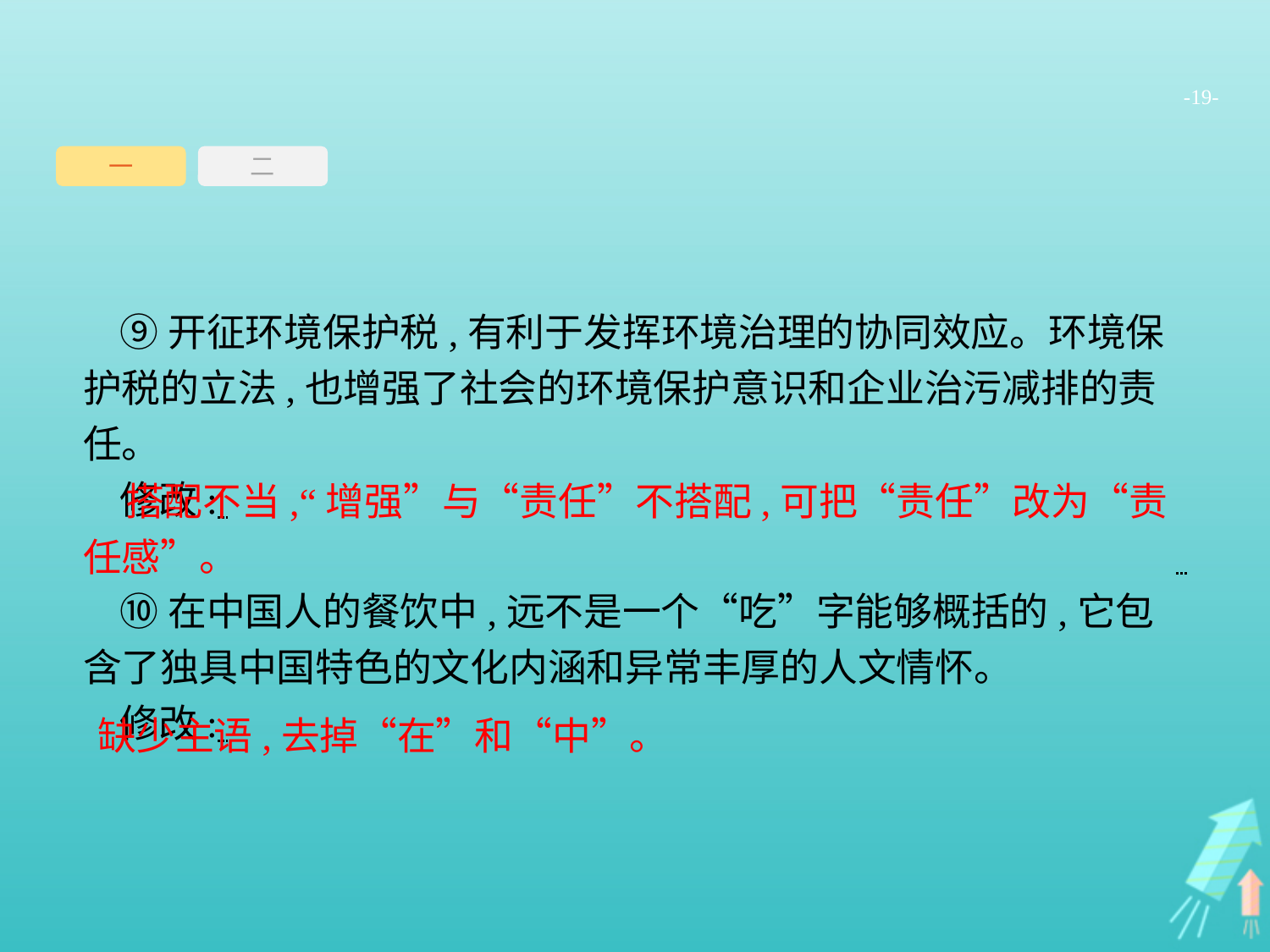

-19-
一
二
⑨开征环境保护税,有利于发挥环境治理的协同效应。环境保护税的立法,也增强了社会的环境保护意识和企业治污减排的责任。
修改:

⑩在中国人的餐饮中,远不是一个“吃”字能够概括的,它包含了独具中国特色的文化内涵和异常丰厚的人文情怀。
修改:
搭配不当,“增强”与“责任”不搭配,可把“责任”改为“责任感”。
缺少主语,去掉“在”和“中”。